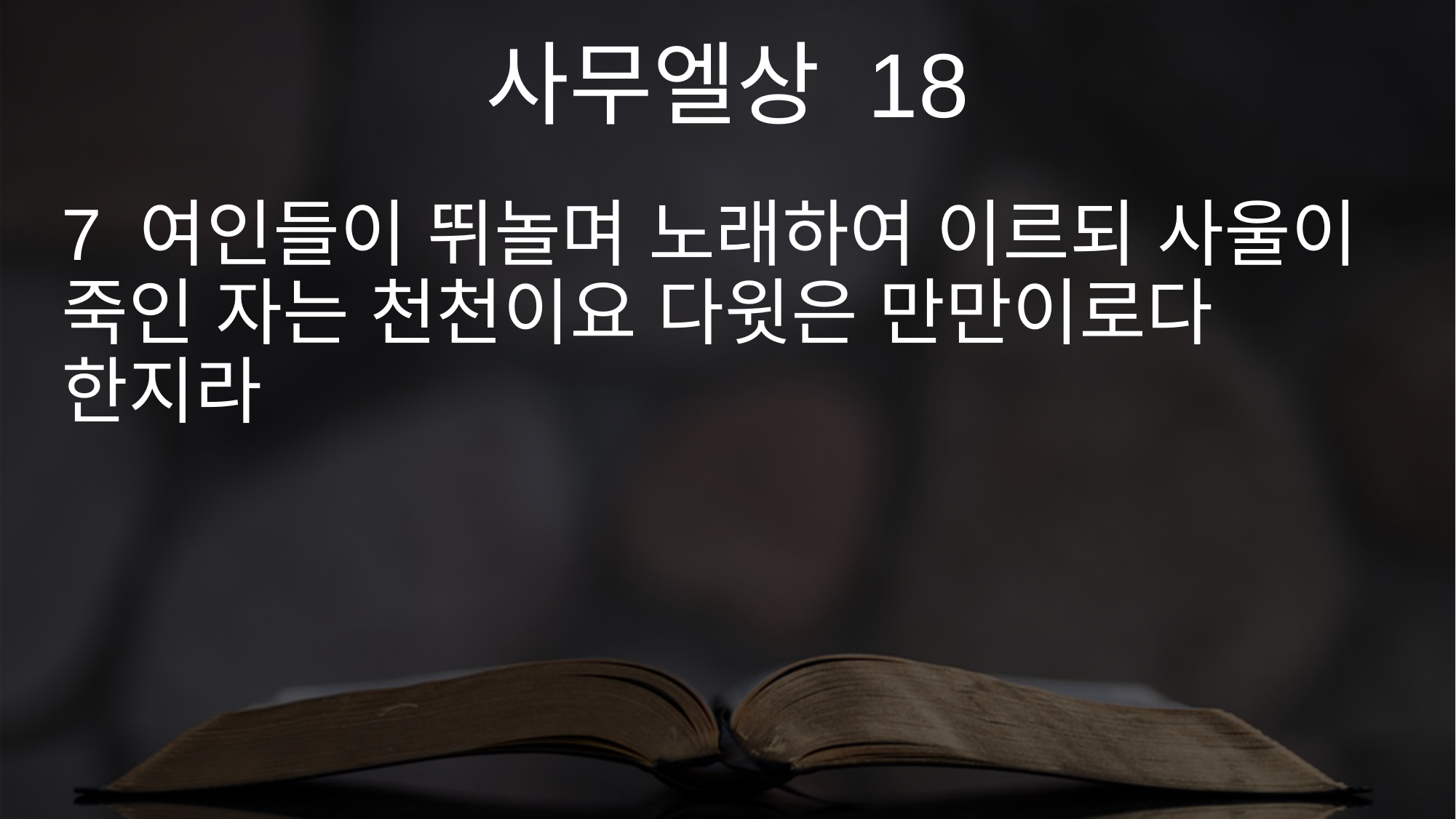

사무엘상 18
7 여인들이 뛰놀며 노래하여 이르되 사울이 죽인 자는 천천이요 다윗은 만만이로다 한지라